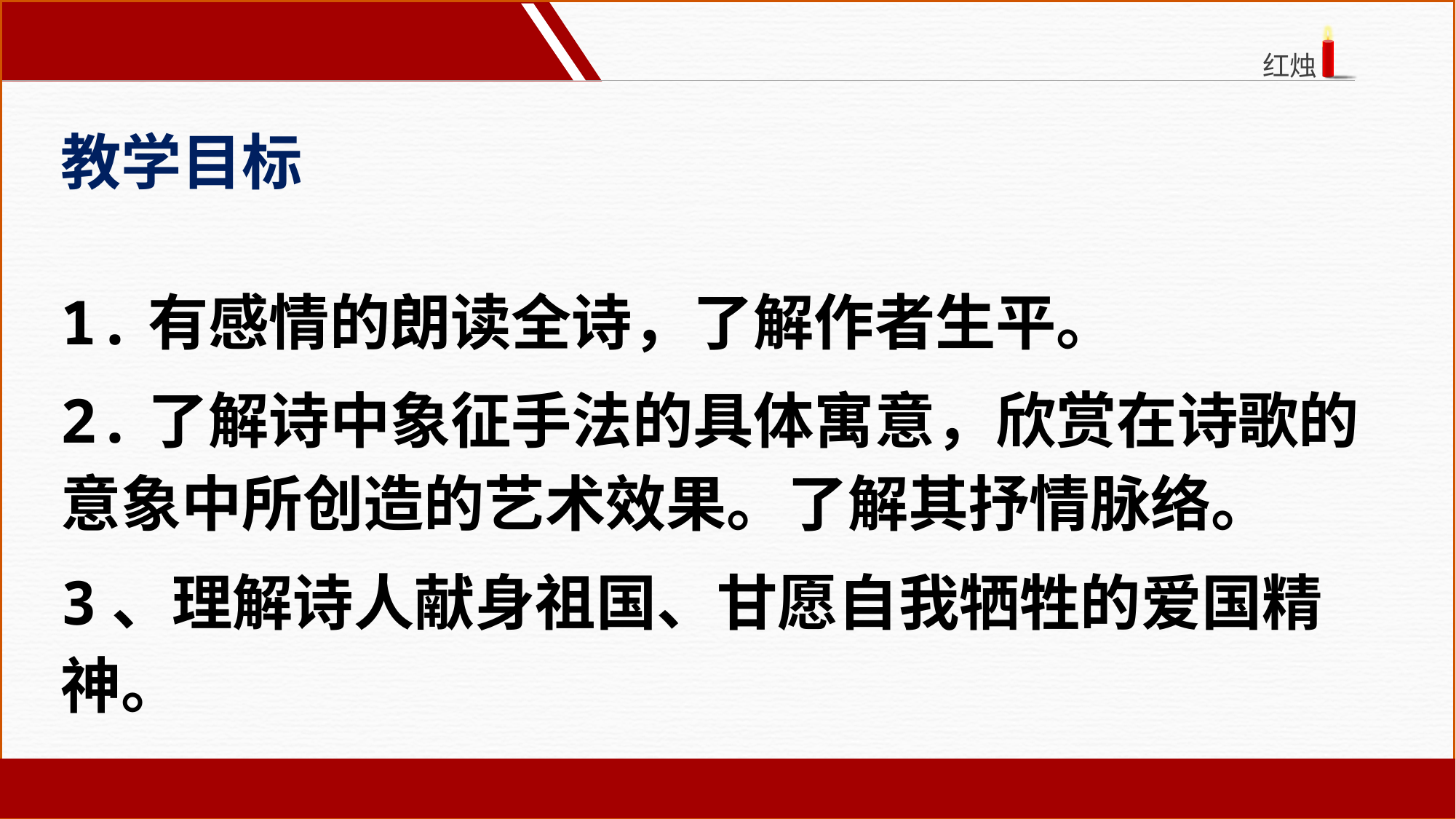

# 教学目标
1.有感情的朗读全诗，了解作者生平。
2.了解诗中象征手法的具体寓意，欣赏在诗歌的意象中所创造的艺术效果。了解其抒情脉络。
3、理解诗人献身祖国、甘愿自我牺牲的爱国精神。